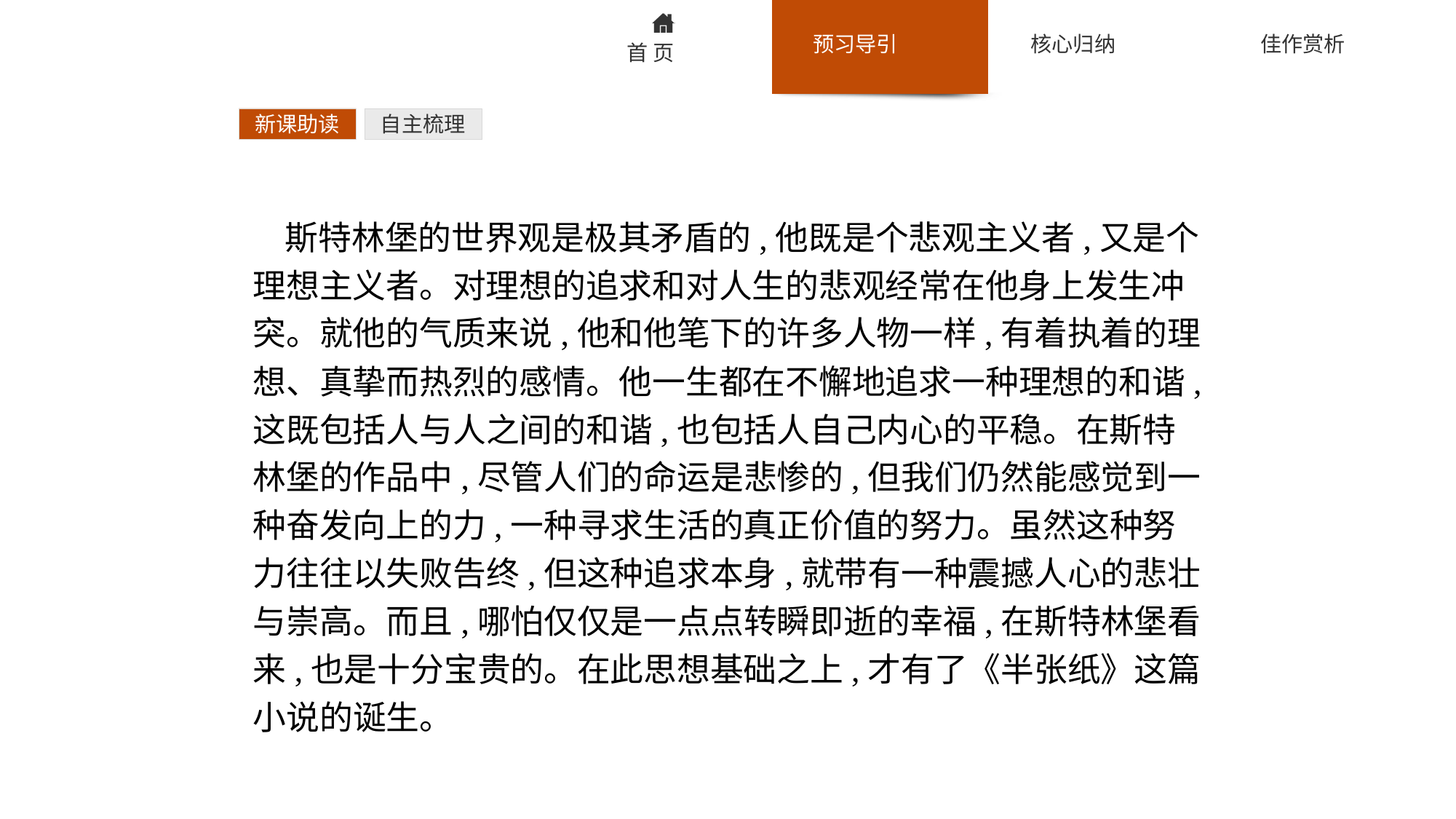

新课助读
自主梳理
斯特林堡的世界观是极其矛盾的,他既是个悲观主义者,又是个理想主义者。对理想的追求和对人生的悲观经常在他身上发生冲突。就他的气质来说,他和他笔下的许多人物一样,有着执着的理想、真挚而热烈的感情。他一生都在不懈地追求一种理想的和谐,这既包括人与人之间的和谐,也包括人自己内心的平稳。在斯特林堡的作品中,尽管人们的命运是悲惨的,但我们仍然能感觉到一种奋发向上的力,一种寻求生活的真正价值的努力。虽然这种努力往往以失败告终,但这种追求本身,就带有一种震撼人心的悲壮与崇高。而且,哪怕仅仅是一点点转瞬即逝的幸福,在斯特林堡看来,也是十分宝贵的。在此思想基础之上,才有了《半张纸》这篇小说的诞生。